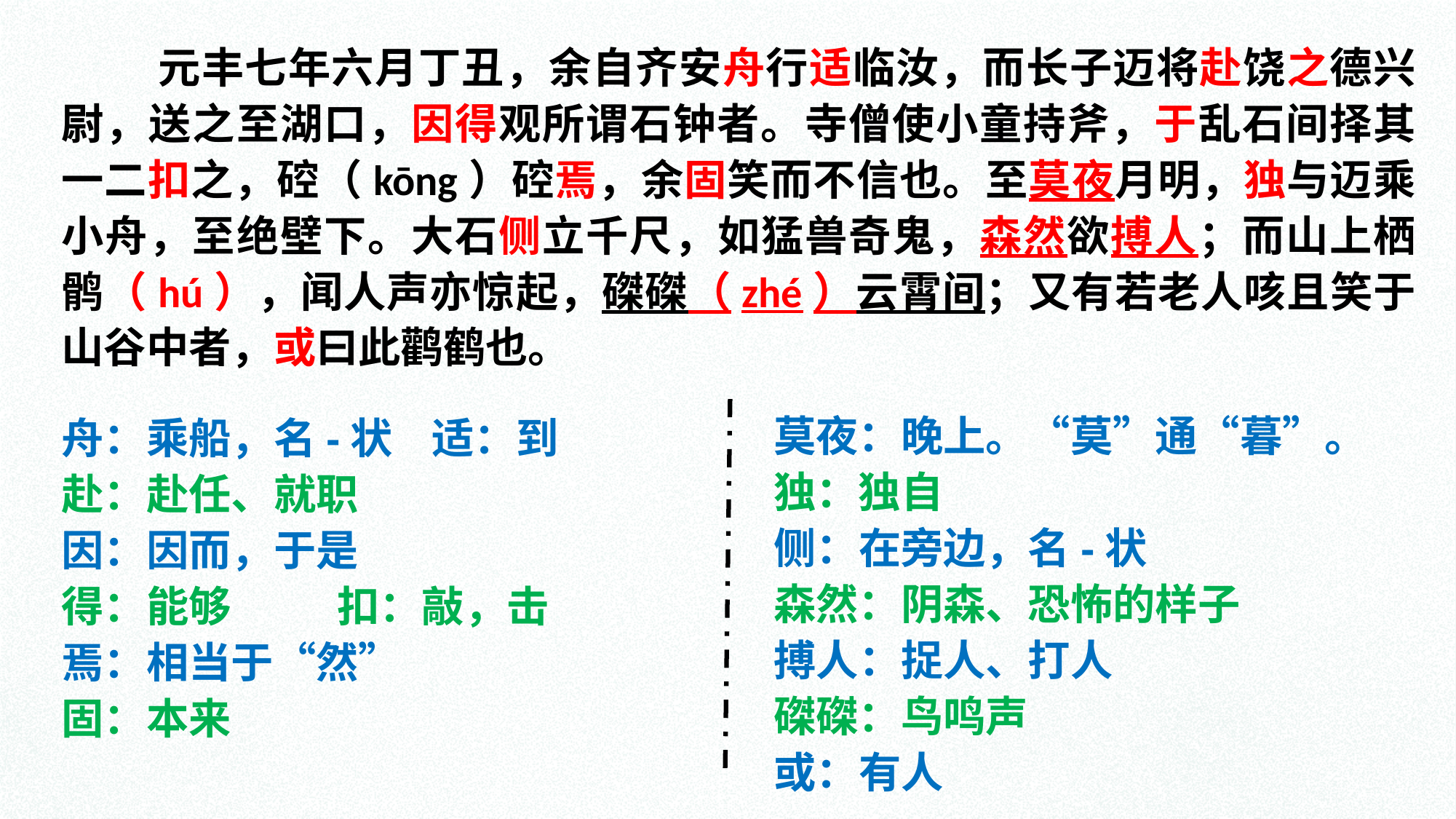

元丰七年六月丁丑，余自齐安舟行适临汝，而长子迈将赴饶之德兴尉，送之至湖口，因得观所谓石钟者。寺僧使小童持斧，于乱石间择其一二扣之，硿（kōng）硿焉，余固笑而不信也。至莫夜月明，独与迈乘小舟，至绝壁下。大石侧立千尺，如猛兽奇鬼，森然欲搏人；而山上栖鹘（hú），闻人声亦惊起，磔磔（zhé）云霄间；又有若老人咳且笑于山谷中者，或曰此鹳鹤也。
莫夜：晚上。“莫”通“暮”。
独：独自
侧：在旁边，名-状
森然：阴森、恐怖的样子
搏人：捉人、打人
磔磔：鸟鸣声
或：有人
舟：乘船，名-状    适：到
赴：赴任、就职
因：因而，于是
得：能够           扣：敲，击
焉：相当于“然”
固：本来